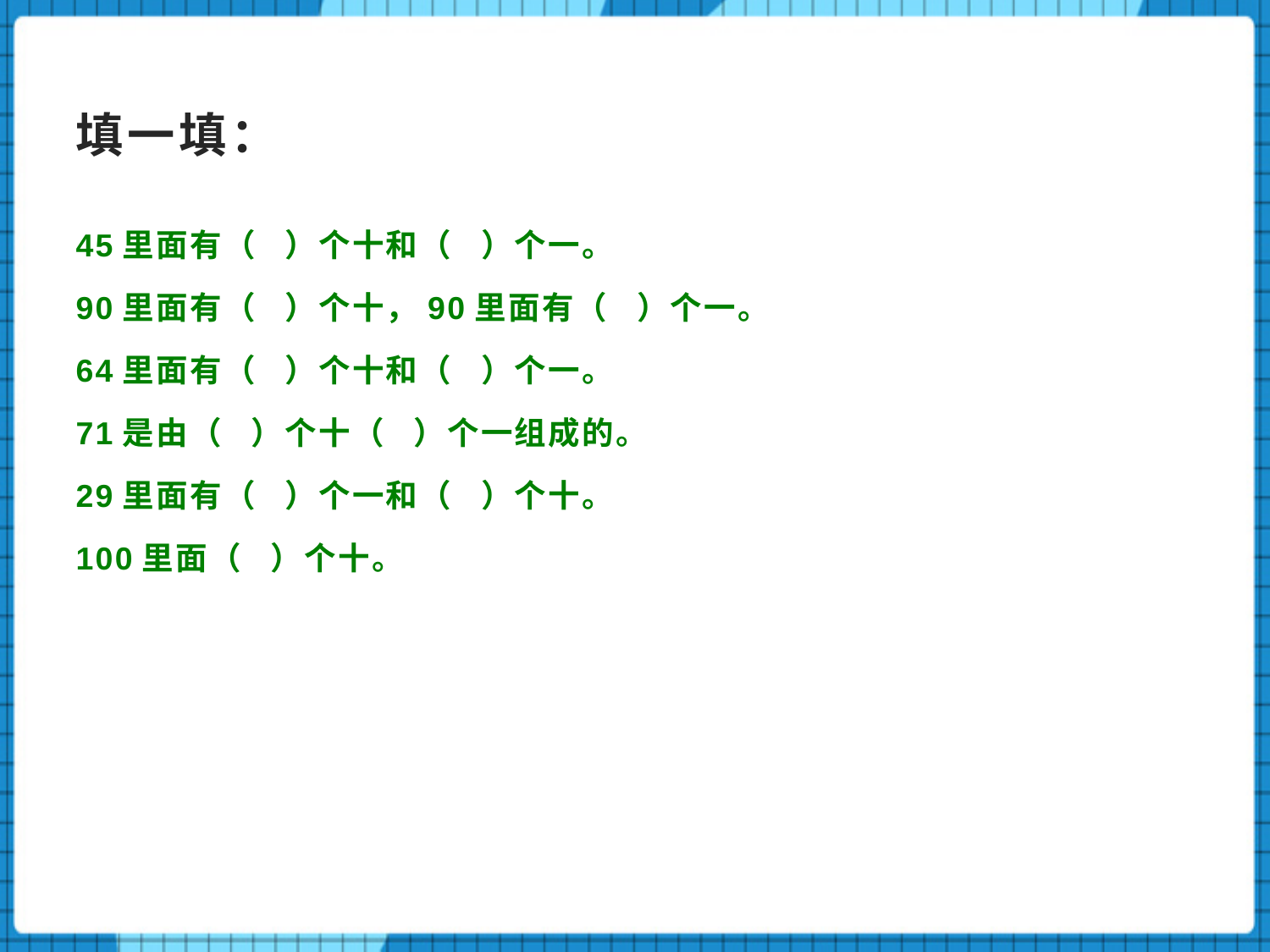

# 填一填：
45里面有（   ）个十和（   ）个一。
90里面有（   ）个十，90里面有（   ）个一。
64里面有（   ）个十和（   ）个一。
71是由（   ）个十（   ）个一组成的。
29里面有（   ）个一和（   ）个十。
100里面（   ）个十。